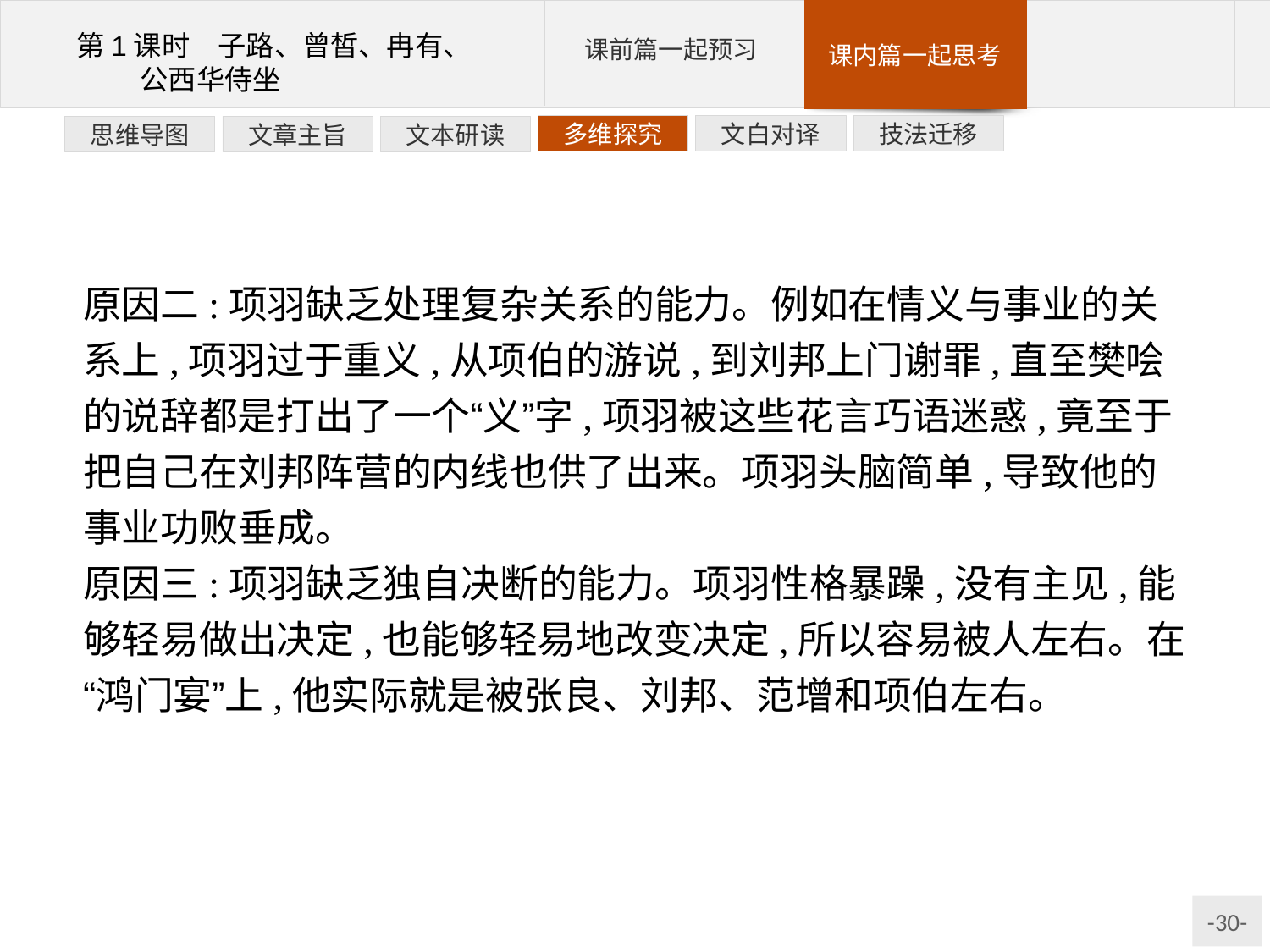

技法迁移
文白对译
多维探究
文本研读
文章主旨
思维导图
原因二:项羽缺乏处理复杂关系的能力。例如在情义与事业的关系上,项羽过于重义,从项伯的游说,到刘邦上门谢罪,直至樊哙的说辞都是打出了一个“义”字,项羽被这些花言巧语迷惑,竟至于把自己在刘邦阵营的内线也供了出来。项羽头脑简单,导致他的事业功败垂成。
原因三:项羽缺乏独自决断的能力。项羽性格暴躁,没有主见,能够轻易做出决定,也能够轻易地改变决定,所以容易被人左右。在“鸿门宴”上,他实际就是被张良、刘邦、范增和项伯左右。